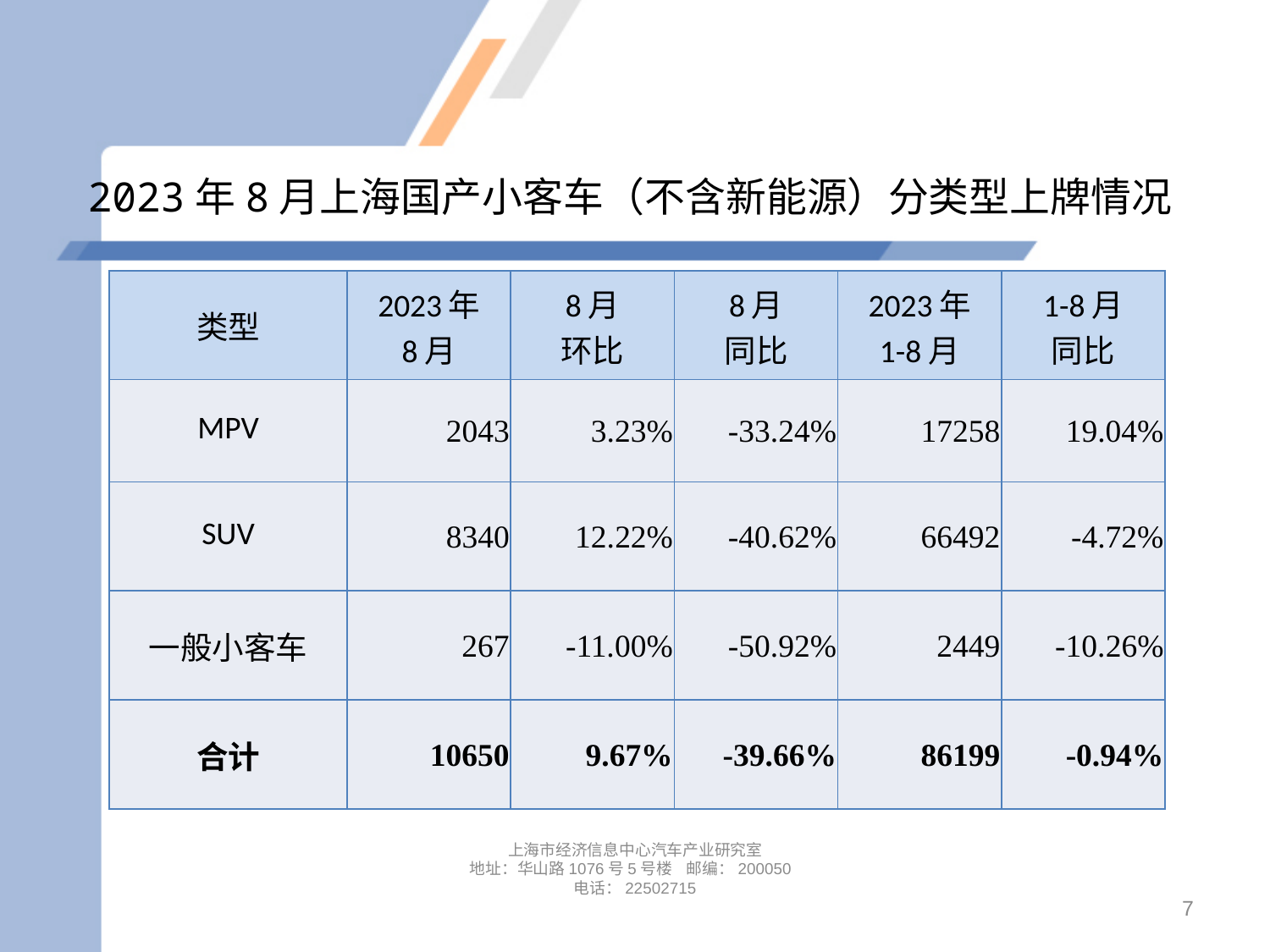

# 2023年8月上海国产小客车（不含新能源）分类型上牌情况
| 类型 | 2023年 8月 | 8月 环比 | 8月 同比 | 2023年 1-8月 | 1-8月 同比 |
| --- | --- | --- | --- | --- | --- |
| MPV | 2043 | 3.23% | -33.24% | 17258 | 19.04% |
| SUV | 8340 | 12.22% | -40.62% | 66492 | -4.72% |
| 一般小客车 | 267 | -11.00% | -50.92% | 2449 | -10.26% |
| 合计 | 10650 | 9.67% | -39.66% | 86199 | -0.94% |
上海市经济信息中心汽车产业研究室
地址：华山路1076号5号楼    邮编：200050
电话：22502715

7